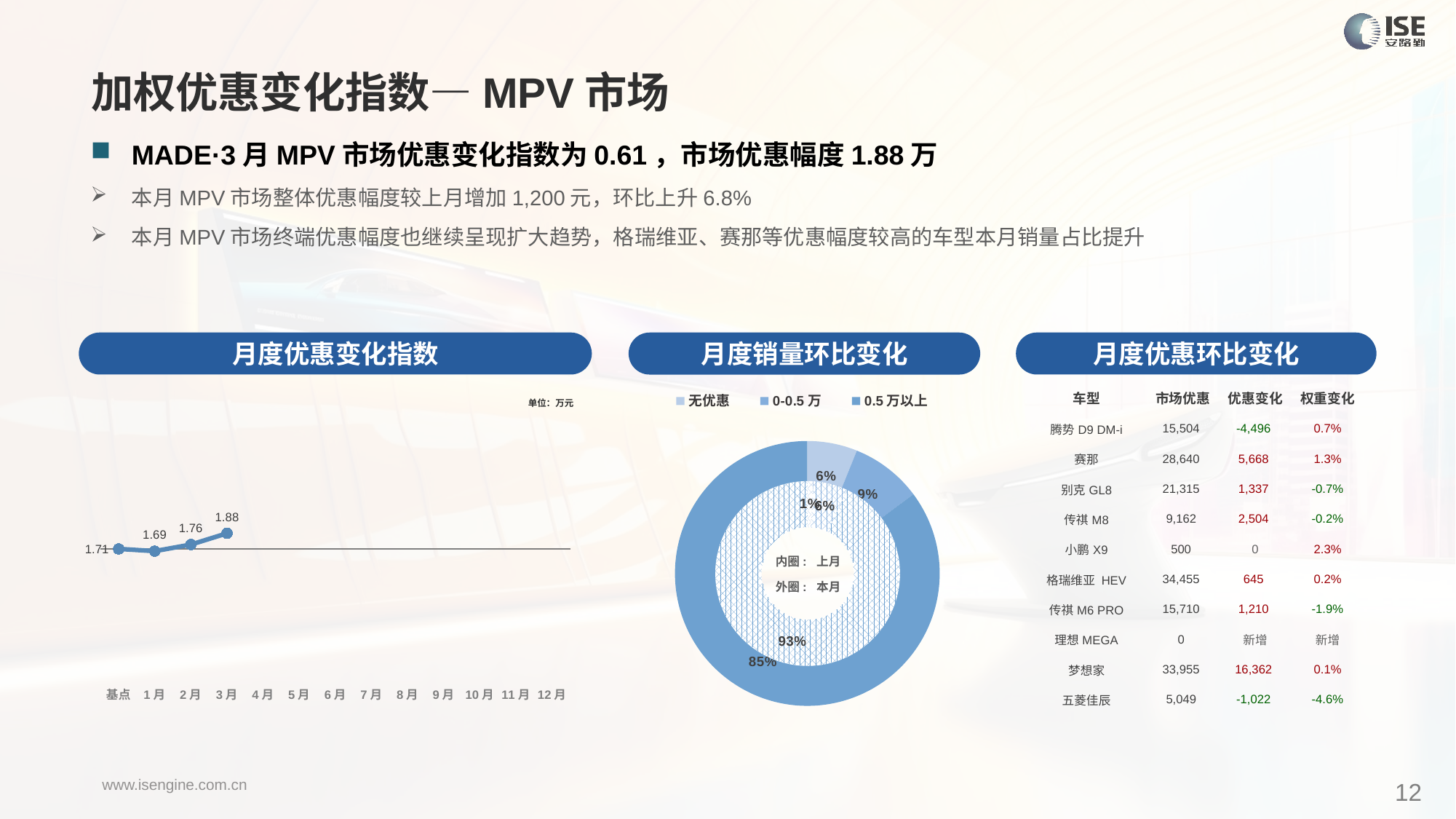

加权优惠变化指数—MPV市场
MADE·3月MPV市场优惠变化指数为0.61，市场优惠幅度1.88万
本月MPV市场整体优惠幅度较上月增加1,200元，环比上升6.8%
本月MPV市场终端优惠幅度也继续呈现扩大趋势，格瑞维亚、赛那等优惠幅度较高的车型本月销量占比提升
月度优惠变化指数

月度优惠环比变化

月度销量环比变化

| 车型 | 市场优惠 | 优惠变化 | 权重变化 |
| --- | --- | --- | --- |
| 腾势D9 DM-i | 15,504 | -4,496 | 0.7% |
| 赛那 | 28,640 | 5,668 | 1.3% |
| 别克GL8 | 21,315 | 1,337 | -0.7% |
| 传祺M8 | 9,162 | 2,504 | -0.2% |
| 小鹏X9 | 500 | 0 | 2.3% |
| 格瑞维亚 HEV | 34,455 | 645 | 0.2% |
| 传祺M6 PRO | 15,710 | 1,210 | -1.9% |
| 理想MEGA | 0 | 新增 | 新增 |
| 梦想家 | 33,955 | 16,362 | 0.1% |
| 五菱佳辰 | 5,049 | -1,022 | -4.6% |

### Chart

| Category | Y2024 |
|---|---|
| 基点 | 0.0 |
| 1月 | -0.08762668422021373 |
| 2月 | 0.17 |
| 3月 | 0.61 |
| 4月 | None |
| 5月 | None |
| 6月 | None |
| 7月 | None |
| 8月 | None |
| 9月 | None |
| 10月 | None |
| 11月 | None |
| 12月 | None |

### Chart

| Category | 销量 |
|---|---|
| 无优惠 | 4133.0 |
| 0-0.5万 | 5865.0 |
| 0.5万以上 | 57604.0 |
单位：万元

### Chart

| Category | 销量 |
|---|---|
| 无优惠 | 386.0 |
| 0-0.5万 | 2225.0 |
| 0.5万以上 | 34598.0 |
内圈:  上月
外圈:  本月
12